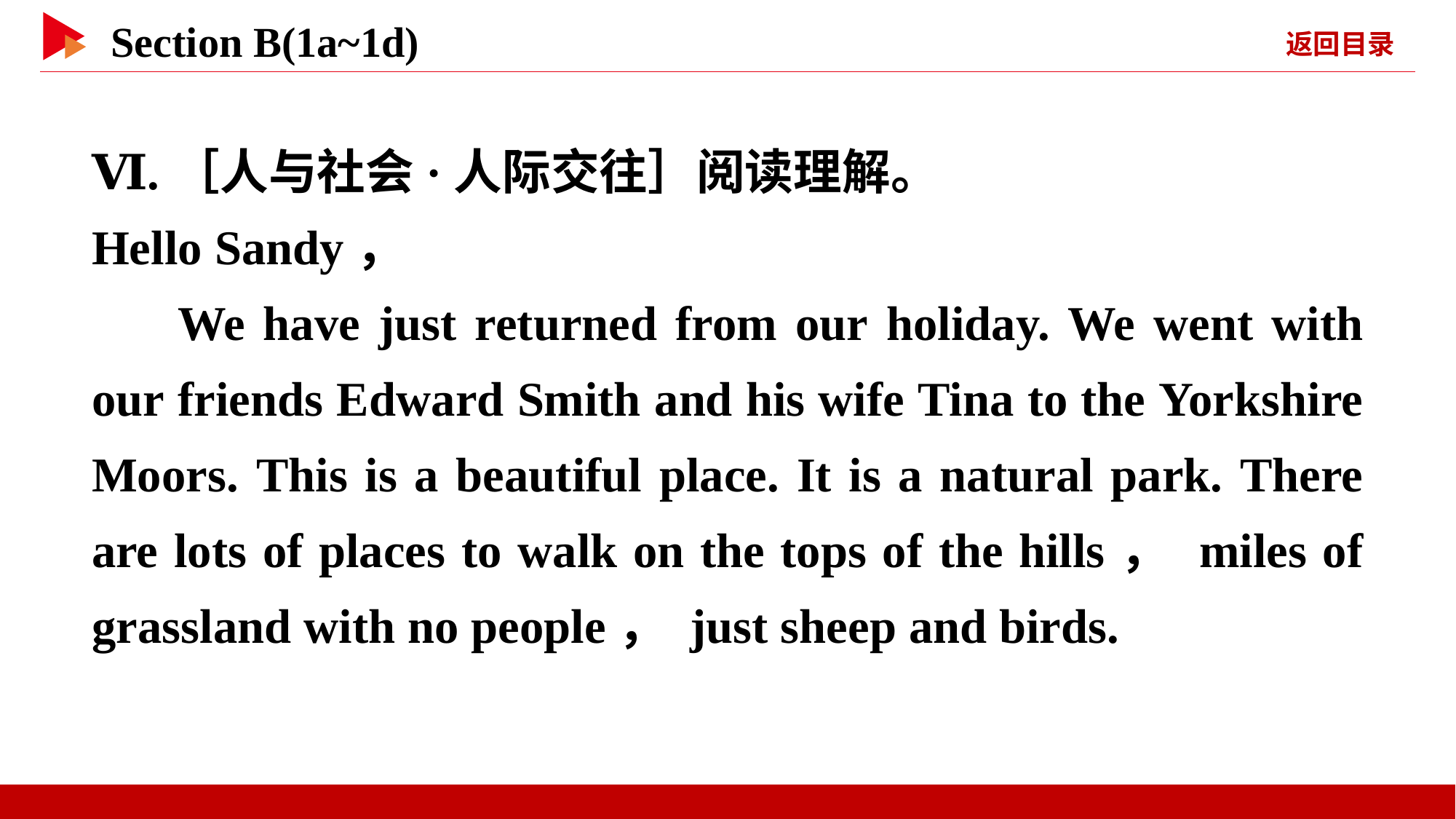

Ⅵ.［人与社会·人际交往］阅读理解。
Hello Sandy，
We have just returned from our holiday. We went with our friends Edward Smith and his wife Tina to the Yorkshire Moors. This is a beautiful place. It is a natural park. There are lots of places to walk on the tops of the hills， miles of grassland with no people， just sheep and birds.